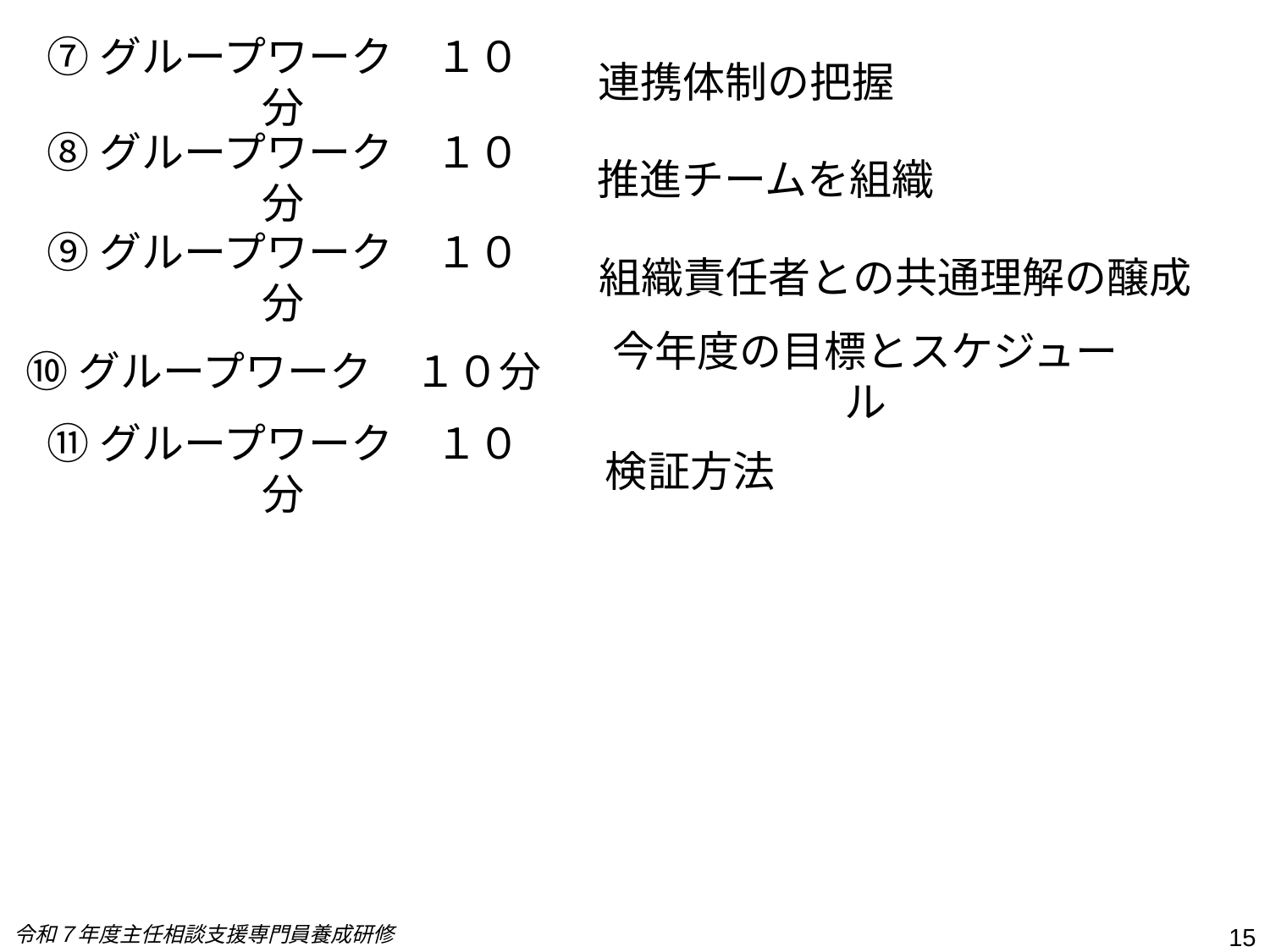

⑦グループワーク　１０分
連携体制の把握
# ⑧グループワーク　１０分
推進チームを組織
⑨グループワーク　１０分
組織責任者との共通理解の醸成
⑩グループワーク　１０分
今年度の目標とスケジュール
⑪グループワーク　１０分
検証方法
令和７年度主任相談支援専門員養成研修
15